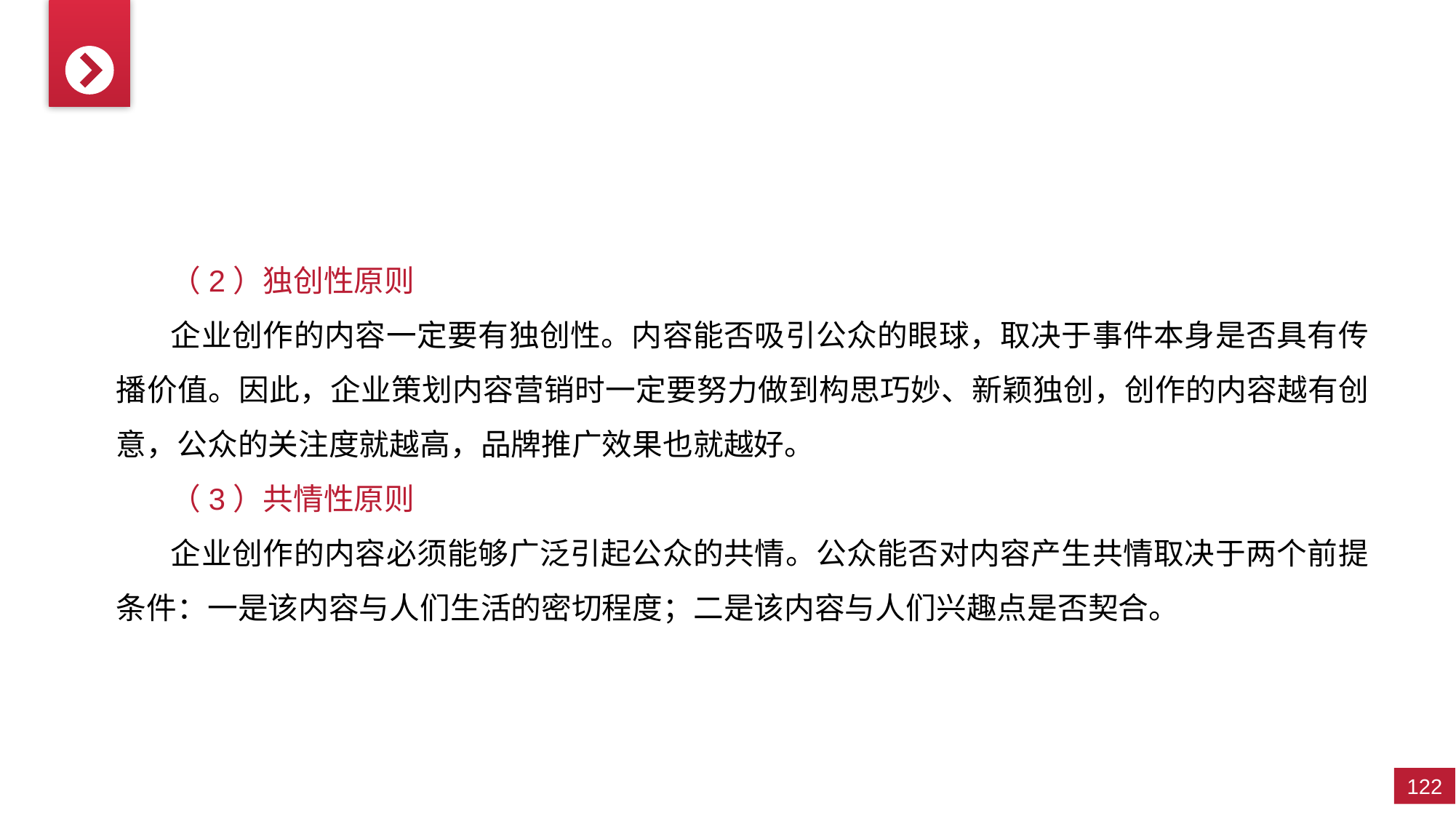

（2）独创性原则
企业创作的内容一定要有独创性。内容能否吸引公众的眼球，取决于事件本身是否具有传播价值。因此，企业策划内容营销时一定要努力做到构思巧妙、新颖独创，创作的内容越有创意，公众的关注度就越高，品牌推广效果也就越好。
（3）共情性原则
企业创作的内容必须能够广泛引起公众的共情。公众能否对内容产生共情取决于两个前提条件：一是该内容与人们生活的密切程度；二是该内容与人们兴趣点是否契合。